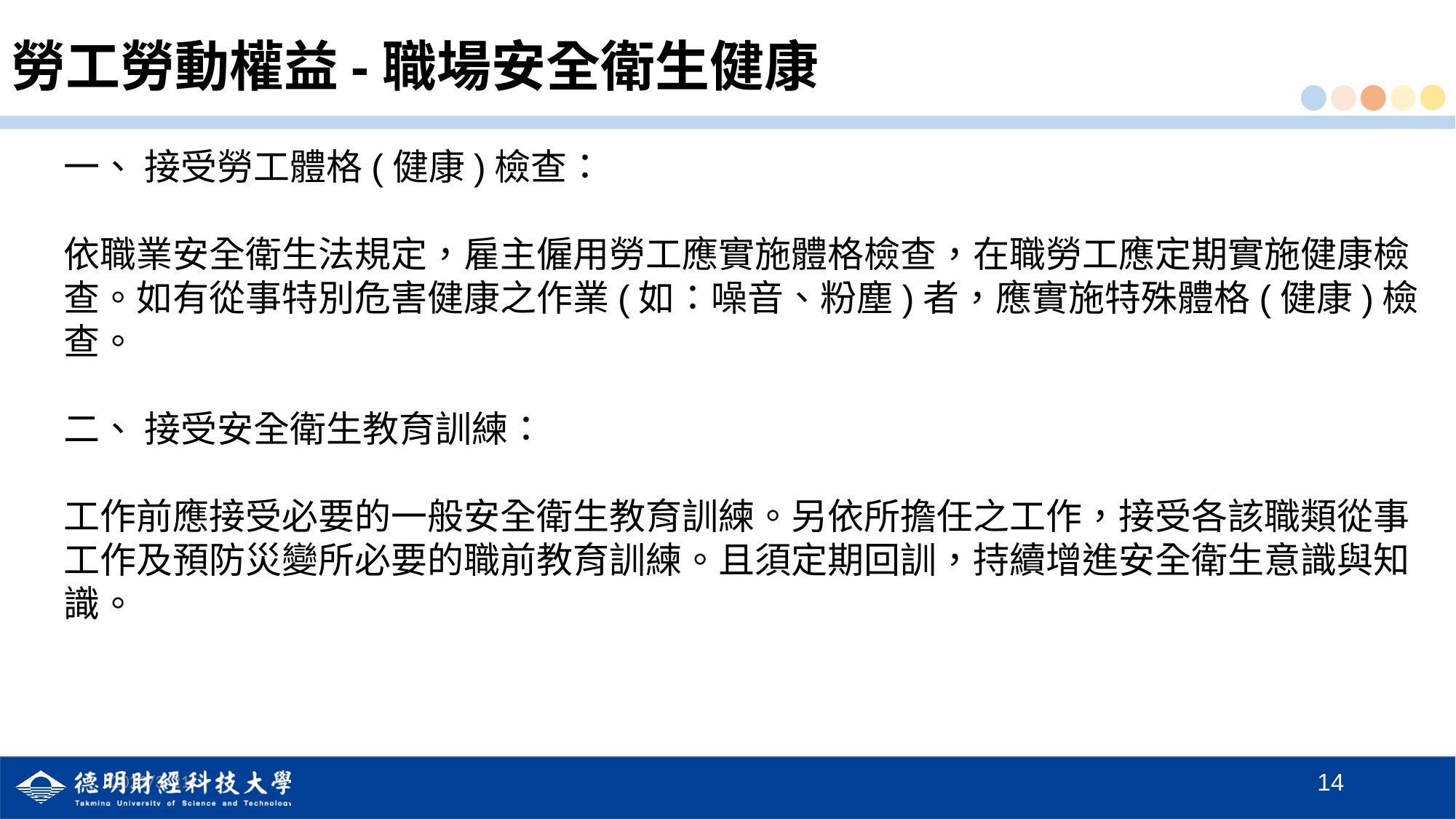

# 勞工勞動權益-職場安全衛生健康
一、 接受勞工體格(健康)檢查：

依職業安全衛生法規定，雇主僱用勞工應實施體格檢查，在職勞工應定期實施健康檢查。如有從事特別危害健康之作業(如：噪音、粉塵)者，應實施特殊體格(健康)檢查。

二、 接受安全衛生教育訓練：

工作前應接受必要的一般安全衛生教育訓練。另依所擔任之工作，接受各該職類從事工作及預防災變所必要的職前教育訓練。且須定期回訓，持續增進安全衛生意識與知識。

14